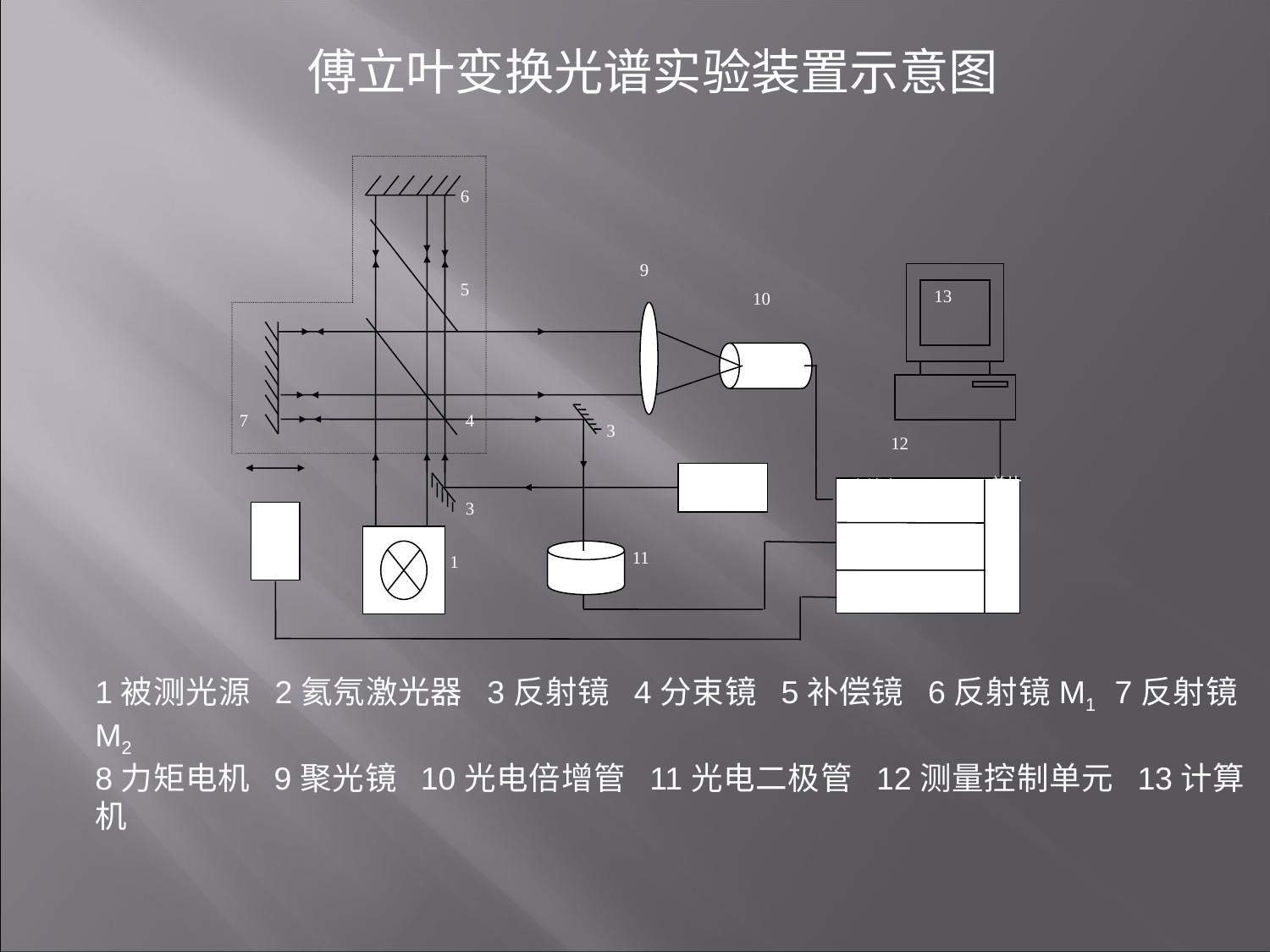

傅立叶变换光谱实验装置示意图

6

9

5
13
10

7
4

3

12

2

单片机
高精度ADC

3

8

高精度ADC

11
1

电机反馈控制

1被测光源  2氦氖激光器  3反射镜  4分束镜  5补偿镜  6反射镜M1  7反射镜M2
8力矩电机  9聚光镜  10光电倍增管  11光电二极管  12测量控制单元  13计算机